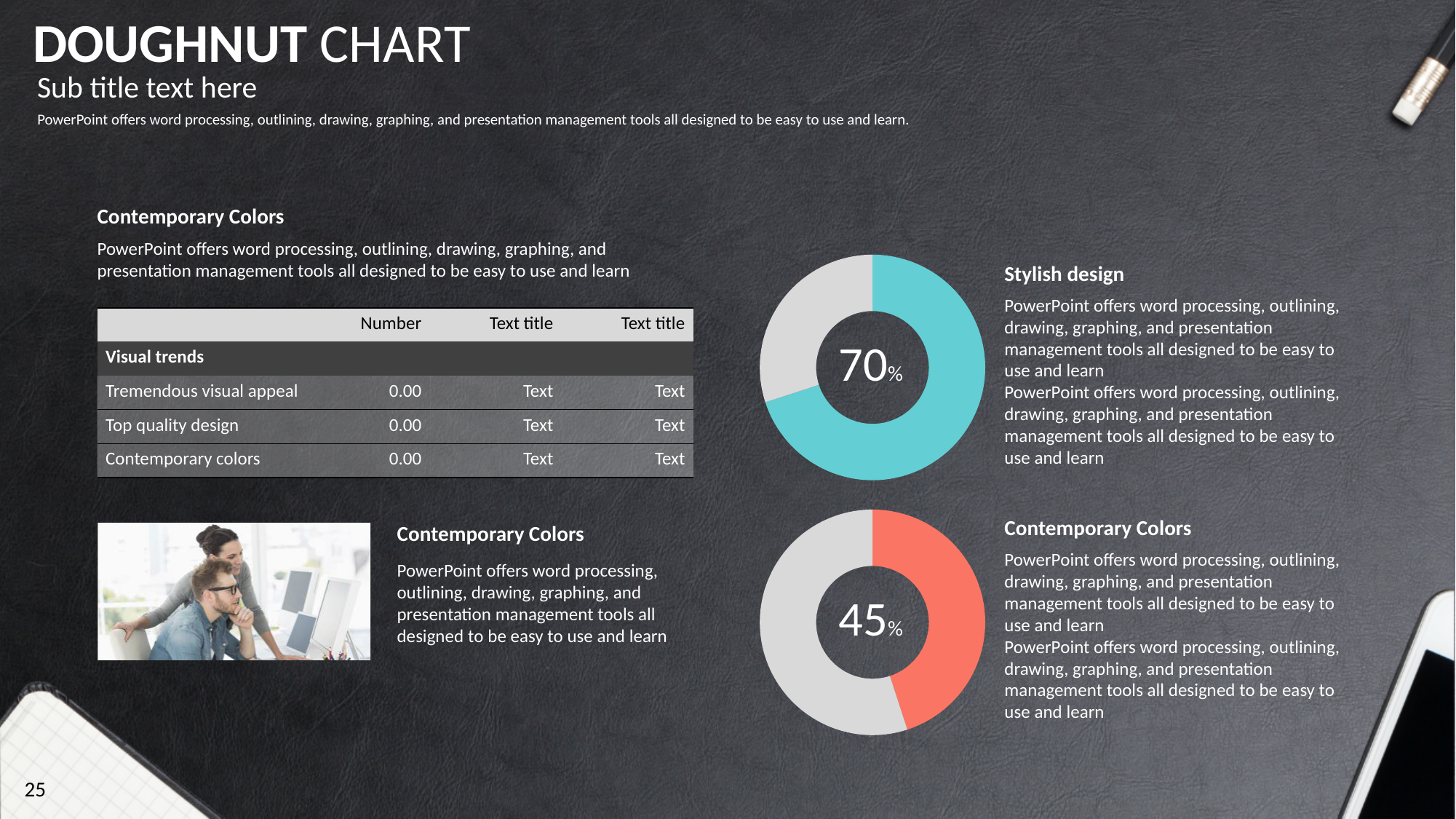

DOUGHNUT CHART
Sub title text here
PowerPoint offers word processing, outlining, drawing, graphing, and presentation management tools all designed to be easy to use and learn.
Contemporary Colors
PowerPoint offers word processing, outlining, drawing, graphing, and presentation management tools all designed to be easy to use and learn

### Chart

| Category | 판매 |
|---|---|
| value01 | 70.0 |
| value02 | 30.0 |
Stylish design
PowerPoint offers word processing, outlining, drawing, graphing, and presentation management tools all designed to be easy to use and learn
PowerPoint offers word processing, outlining, drawing, graphing, and presentation management tools all designed to be easy to use and learn

|  | Number | Text title | Text title |
| --- | --- | --- | --- |
| Visual trends |  |  |  |
| Tremendous visual appeal | 0.00 | Text | Text |
| Top quality design | 0.00 | Text | Text |
| Contemporary colors | 0.00 | Text | Text |
70%

### Chart

| Category | 판매 |
|---|---|
| value01 | 45.0 |
| value02 | 55.0 |
Contemporary Colors

Contemporary Colors
PowerPoint offers word processing, outlining, drawing, graphing, and presentation management tools all designed to be easy to use and learn
PowerPoint offers word processing, outlining, drawing, graphing, and presentation management tools all designed to be easy to use and learn
PowerPoint offers word processing, outlining, drawing, graphing, and presentation management tools all designed to be easy to use and learn
45%
25